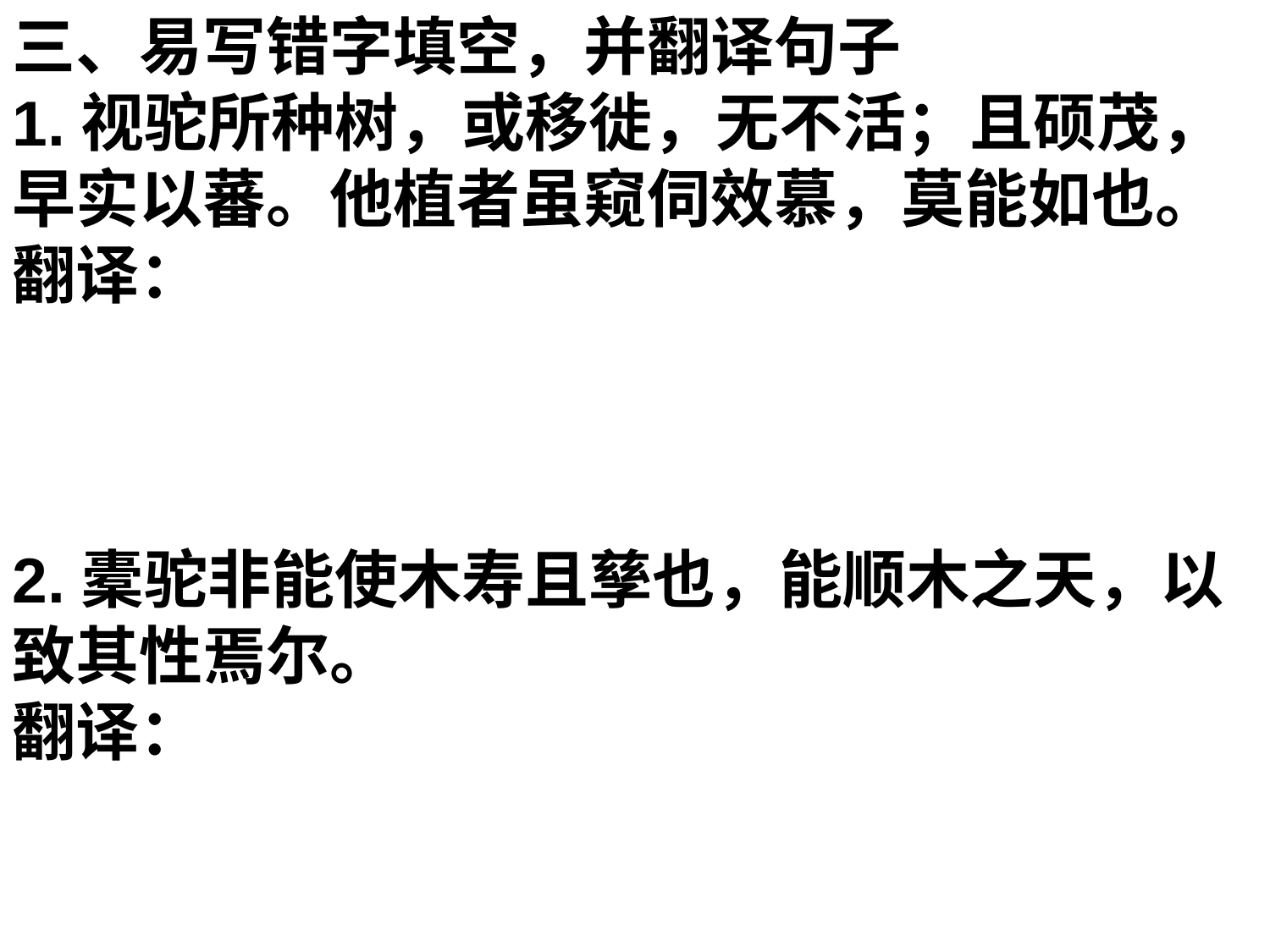

三、易写错字填空，并翻译句子
1.视驼所种树，或移徙，无不活；且硕茂，早实以蕃。他植者虽窥伺效慕，莫能如也。
翻译：

2.橐驼非能使木寿且孳也，能顺木之天，以致其性焉尔。
翻译：

3.其莳也若子，其置也若弃，则其天者全而其性得矣。
翻译：